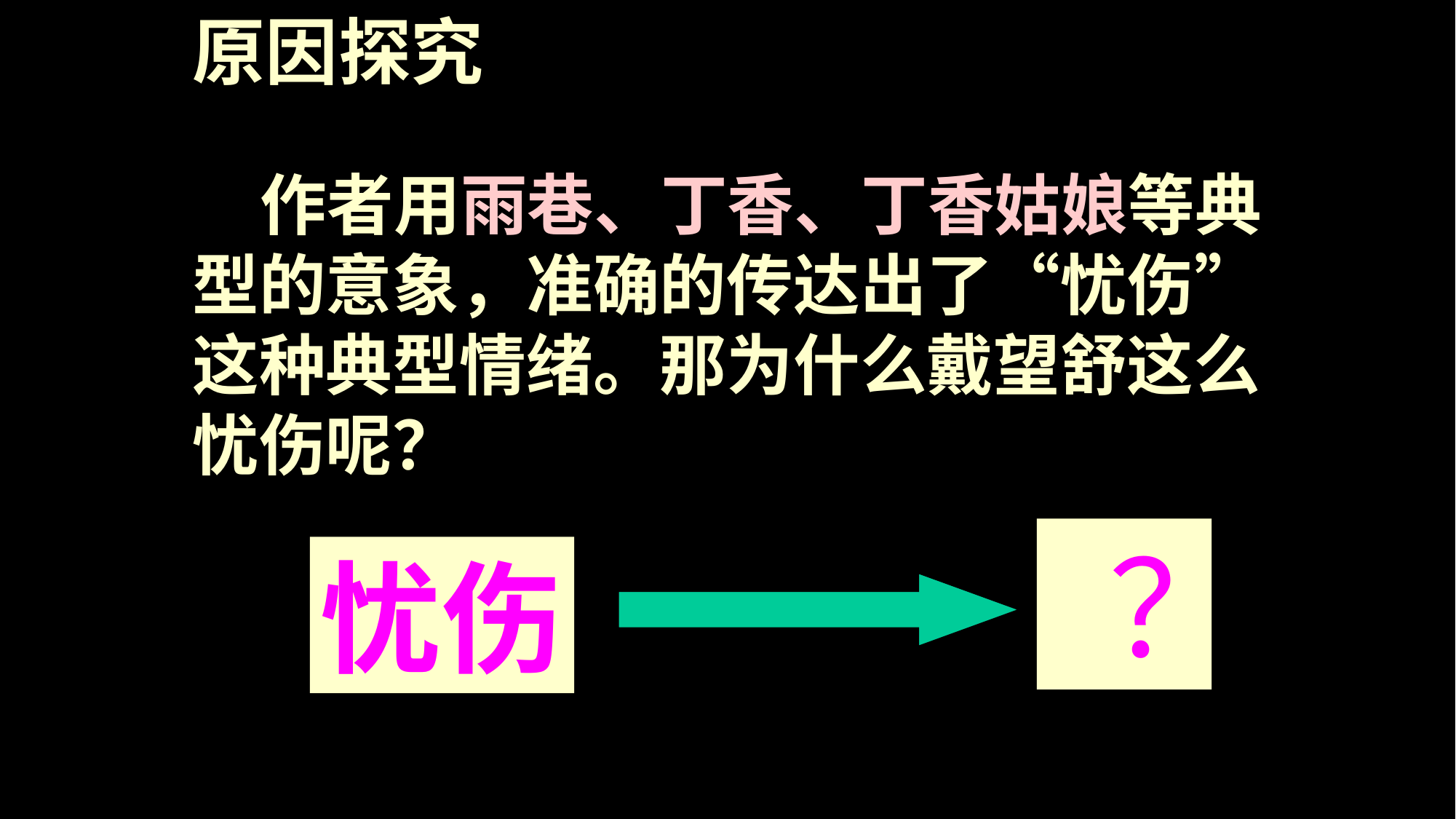

# 原因探究
         作者用雨巷、丁香、丁香姑娘等典型的意象，准确的传达出了“忧伤”这种典型情绪。那为什么戴望舒这么忧伤呢？
 ？
忧伤